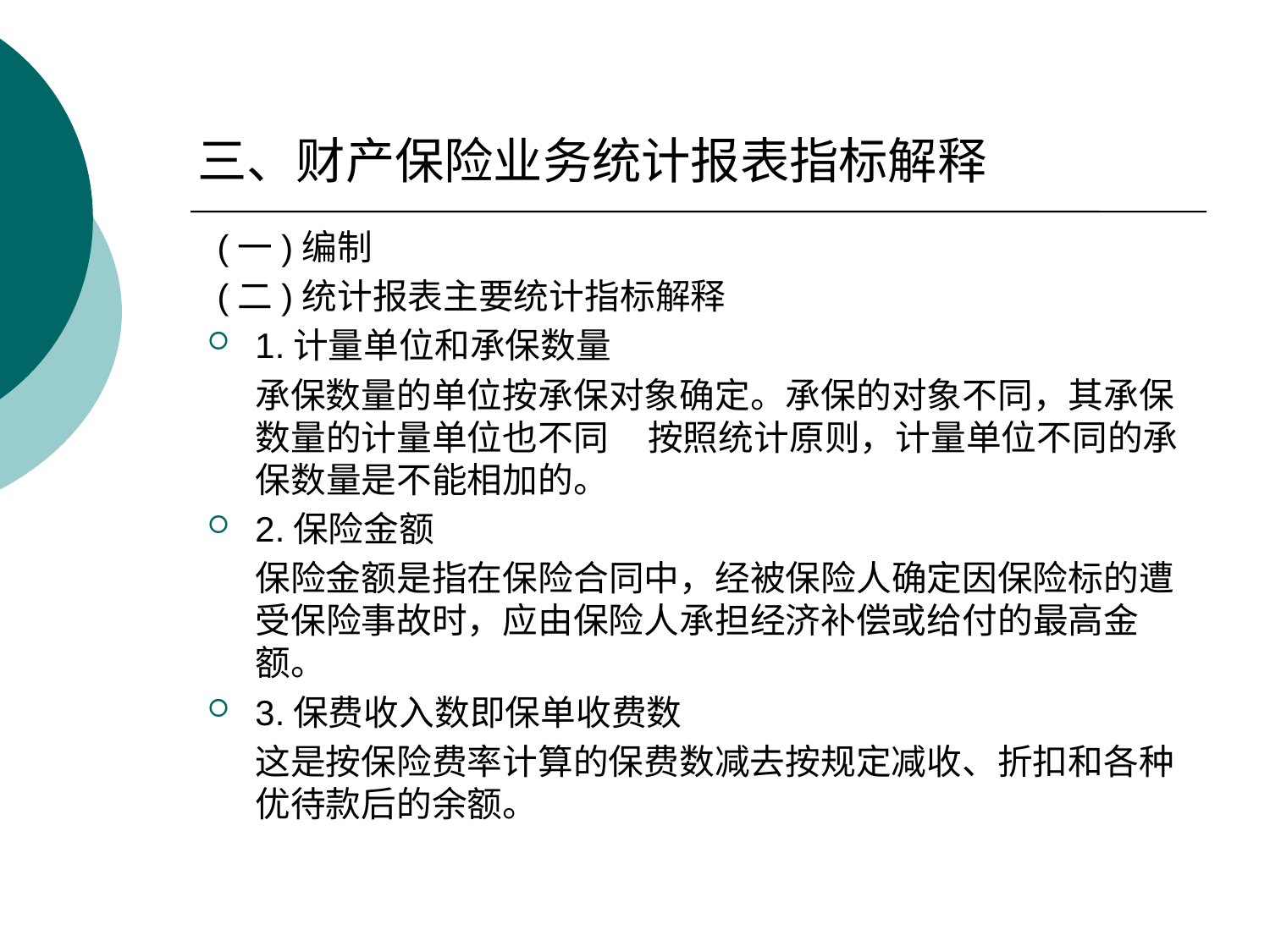

三、财产保险业务统计报表指标解释
 (一)编制
 (二)统计报表主要统计指标解释
1.计量单位和承保数量
     承保数量的单位按承保对象确定。承保的对象不同，其承保数量的计量单位也不同     按照统计原则，计量单位不同的承保数量是不能相加的。
2.保险金额
     保险金额是指在保险合同中，经被保险人确定因保险标的遭受保险事故时，应由保险人承担经济补偿或给付的最高金额。
3.保费收入数即保单收费数
     这是按保险费率计算的保费数减去按规定减收、折扣和各种优待款后的余额。